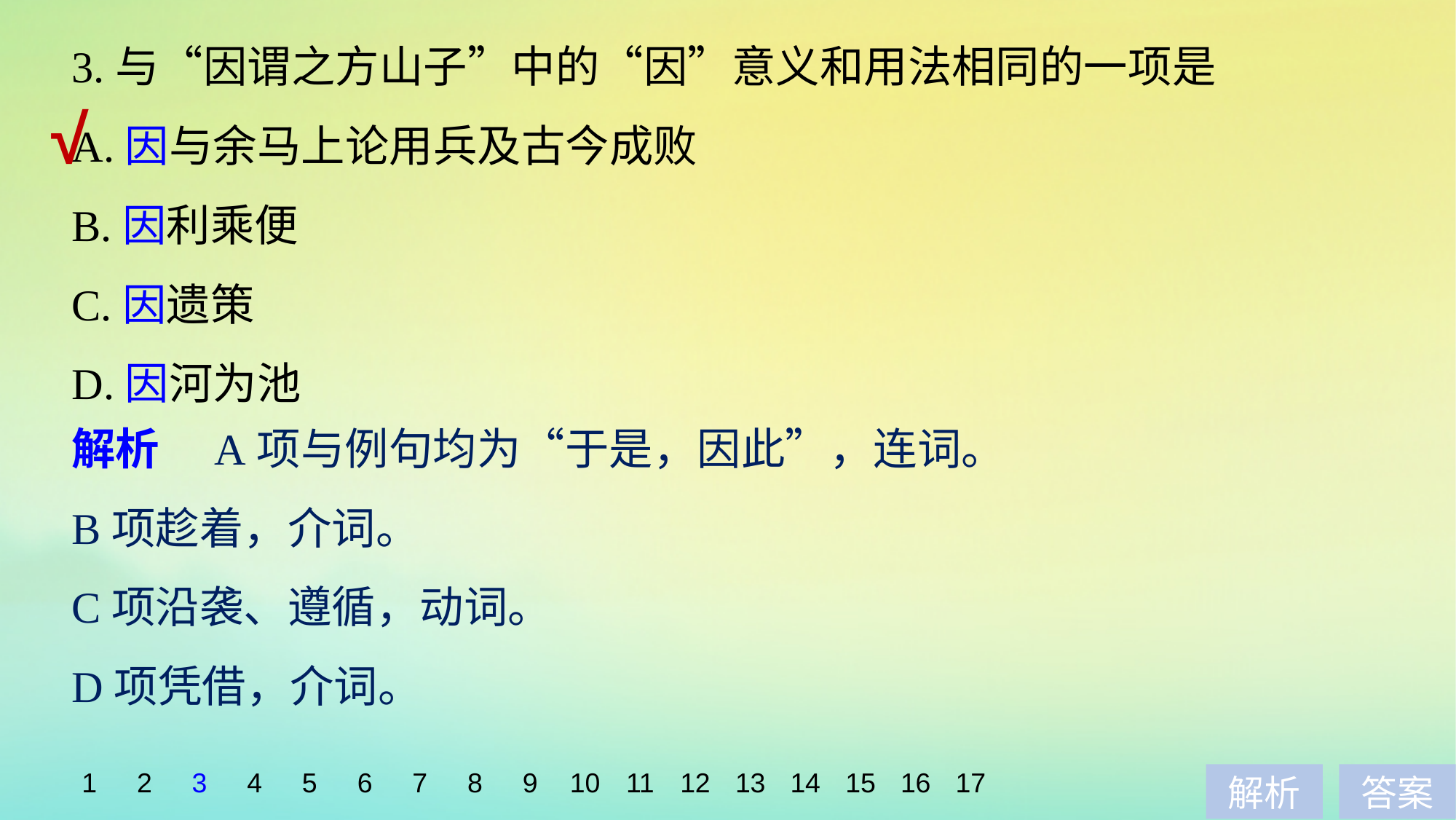

3.与“因谓之方山子”中的“因”意义和用法相同的一项是
A.因与余马上论用兵及古今成败
B.因利乘便
C.因遗策
D.因河为池
√
解析　A项与例句均为“于是，因此”，连词。
B项趁着，介词。
C项沿袭、遵循，动词。
D项凭借，介词。
1
2
3
4
5
6
7
8
9
10
11
12
13
14
15
16
17
解析
答案